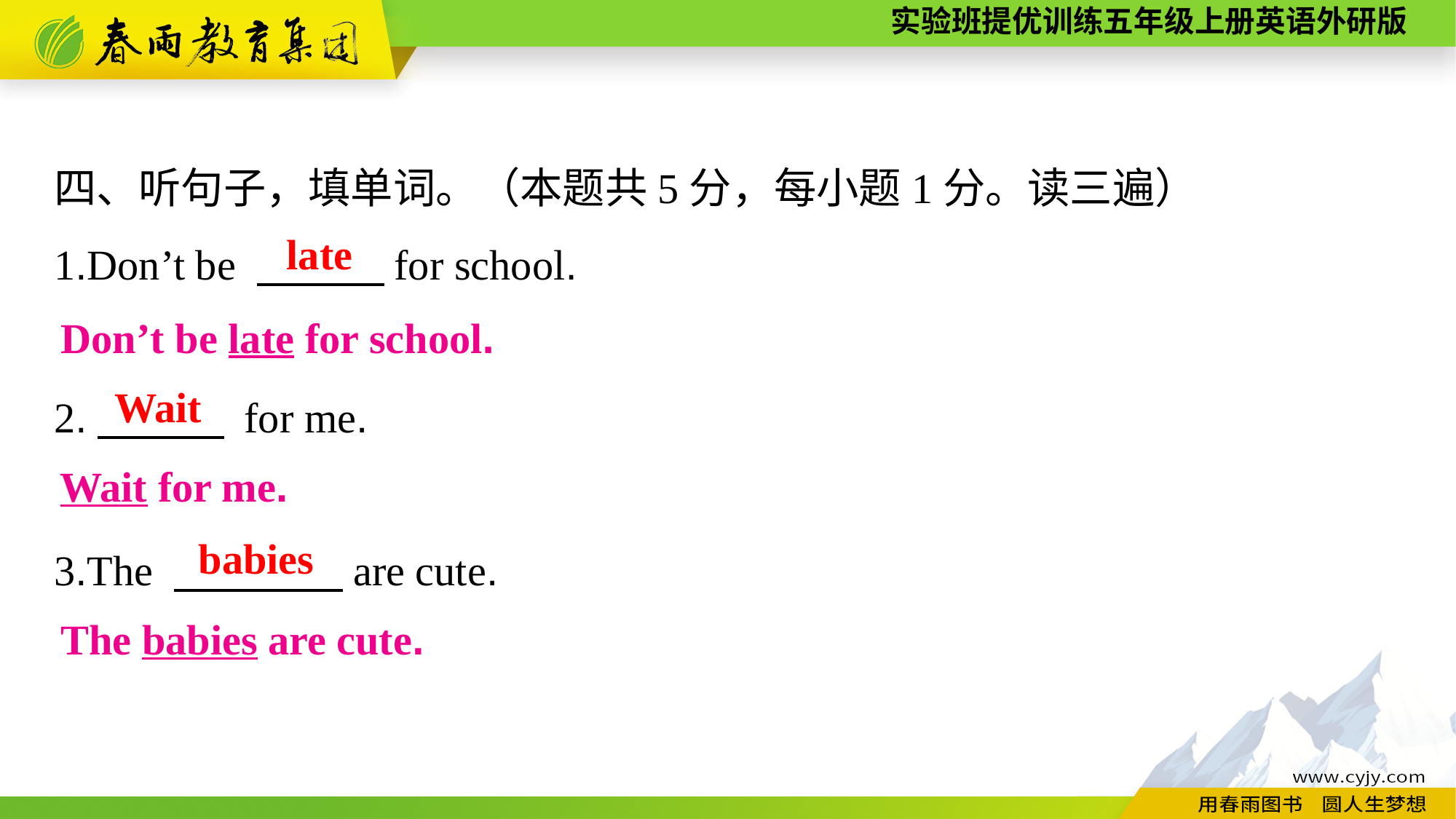

四、听句子，填单词。（本题共5分，每小题1分。读三遍）
1.Don’t be 　　　for school.

2.　　　 for me.

3.The 　　　　are cute.
late
Don’t be late for school.
Wait
Wait for me.
babies
The babies are cute.